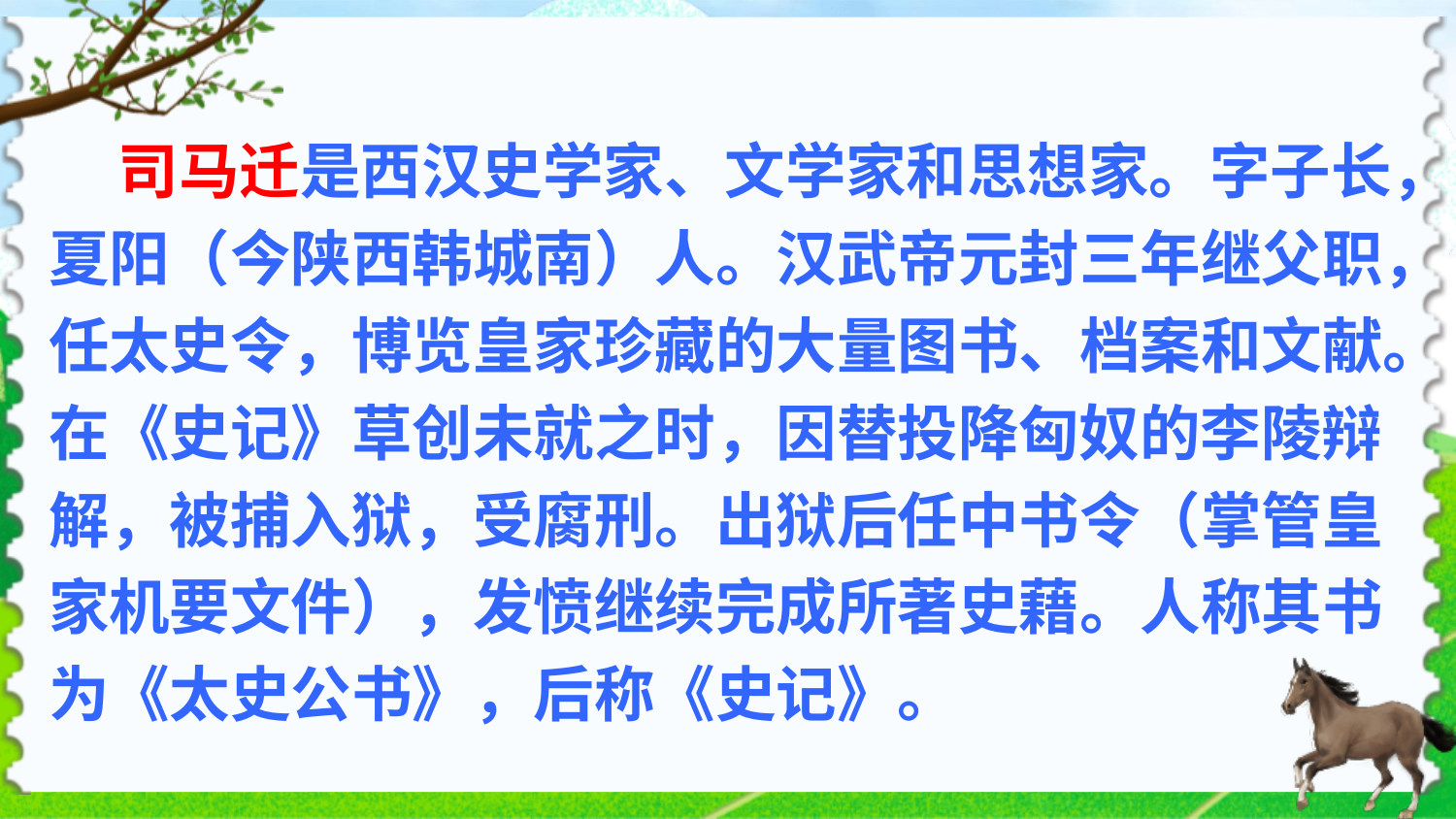

司马迁是西汉史学家、文学家和思想家。字子长，夏阳（今陕西韩城南）人。汉武帝元封三年继父职，任太史令，博览皇家珍藏的大量图书、档案和文献。在《史记》草创未就之时，因替投降匈奴的李陵辩解，被捕入狱，受腐刑。出狱后任中书令（掌管皇家机要文件），发愤继续完成所著史藉。人称其书为《太史公书》，后称《史记》。